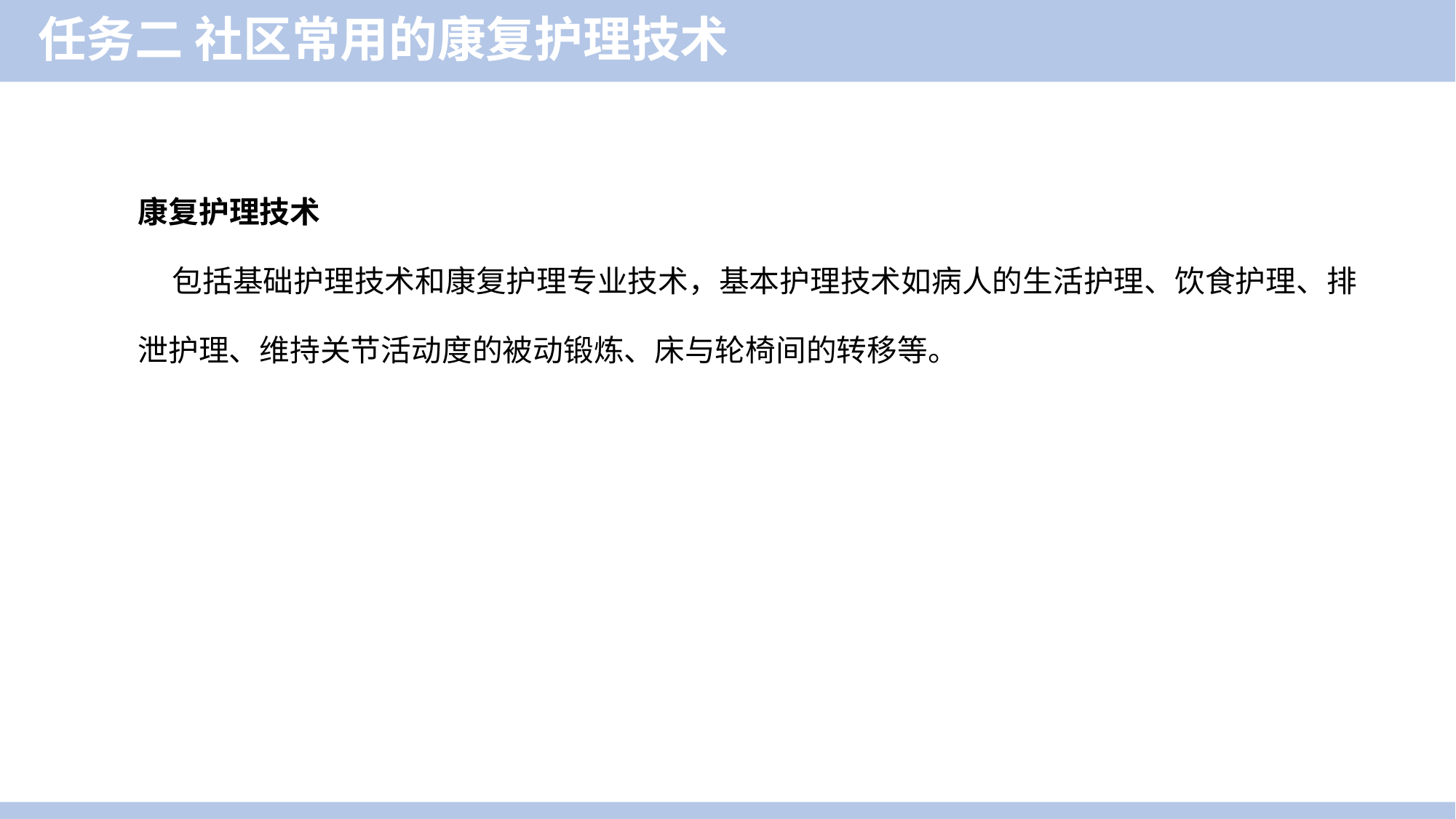

任务二 社区常用的康复护理技术
康复护理技术
    包括基础护理技术和康复护理专业技术，基本护理技术如病人的生活护理、饮食护理、排泄护理、维持关节活动度的被动锻炼、床与轮椅间的转移等。